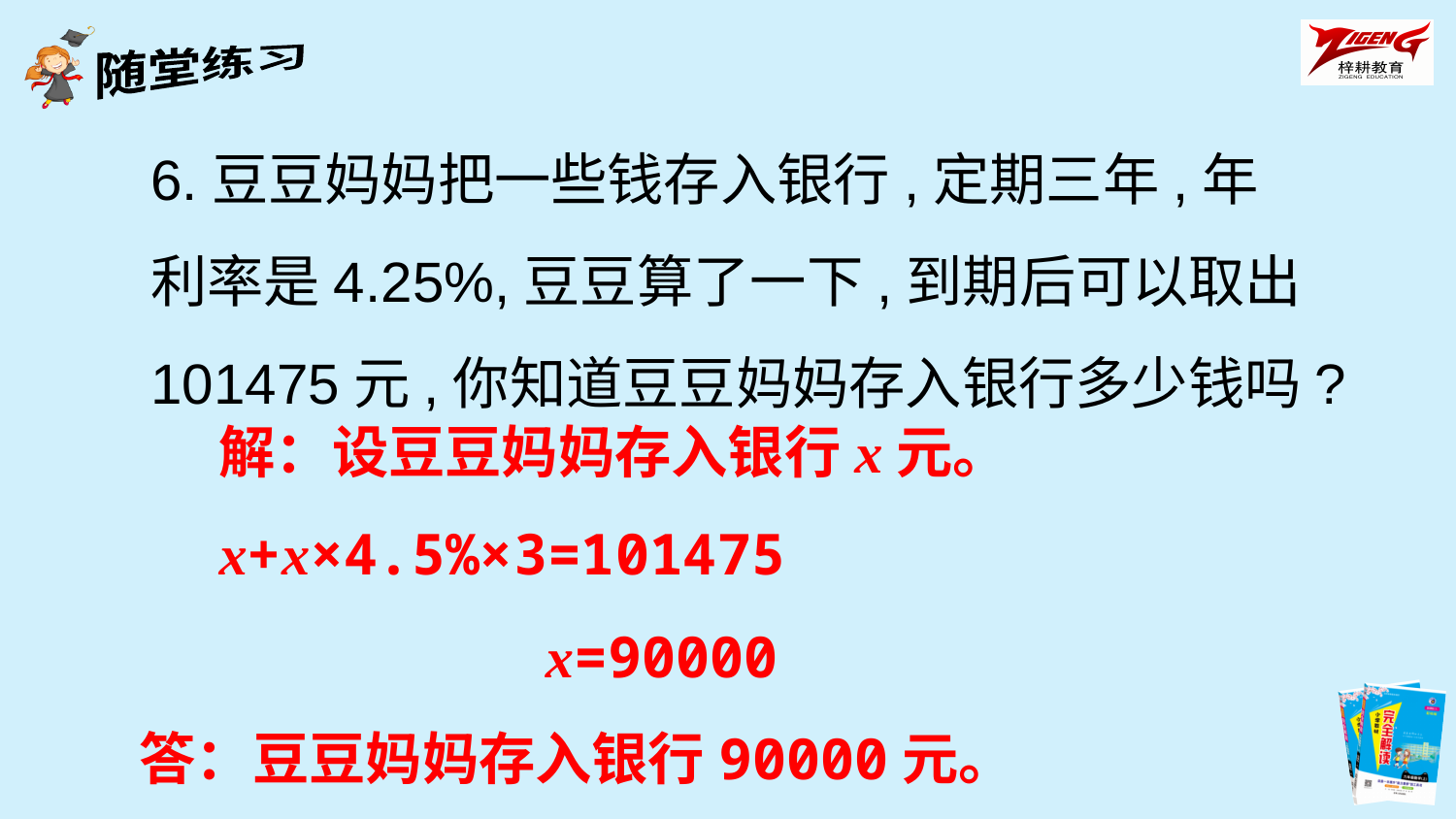

6.豆豆妈妈把一些钱存入银行,定期三年,年利率是4.25%,豆豆算了一下,到期后可以取出101475元,你知道豆豆妈妈存入银行多少钱吗?
解：设豆豆妈妈存入银行x元。
x+x×4.5%×3=101475
x=90000
答：豆豆妈妈存入银行90000元。